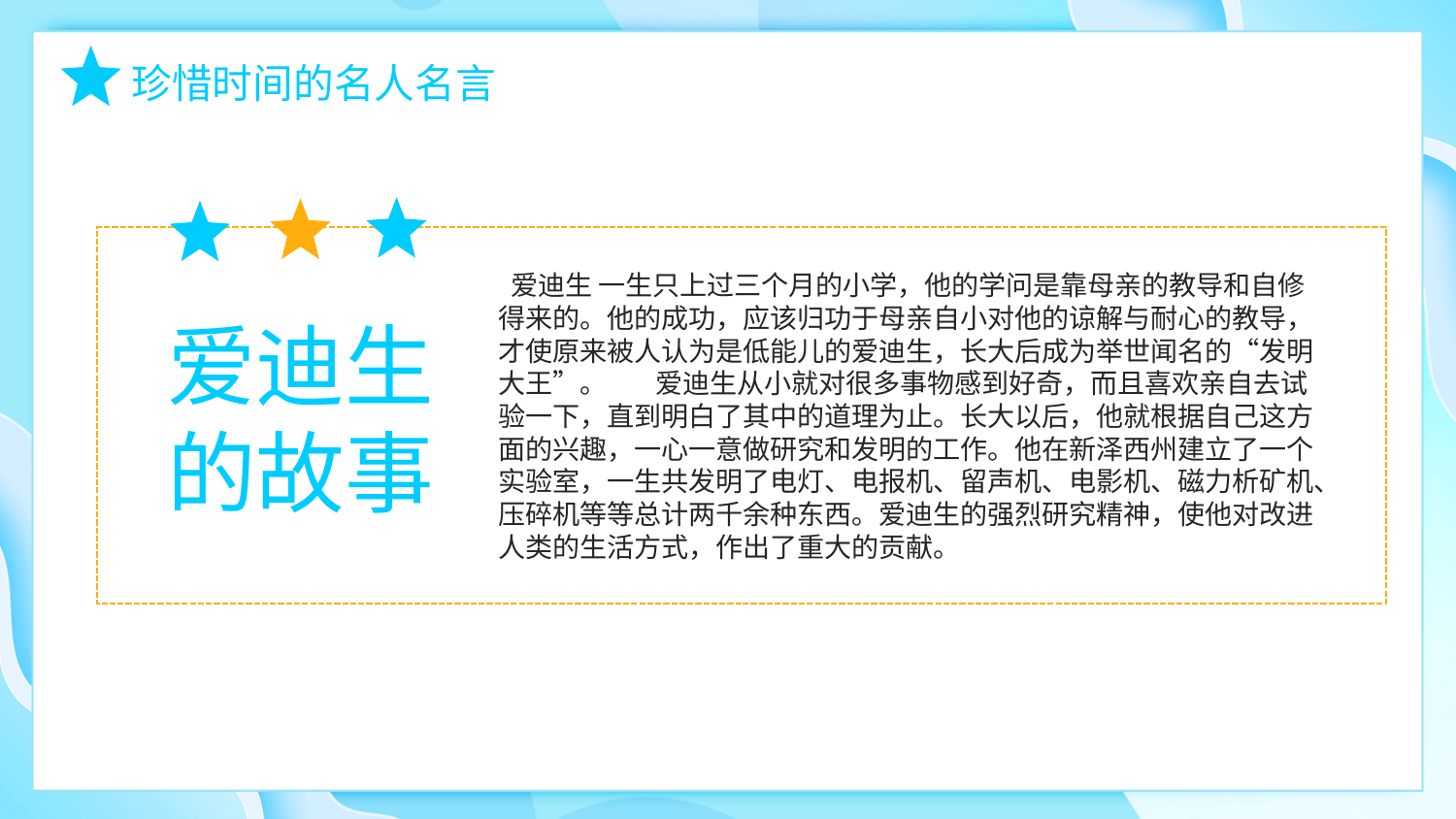

爱迪生 一生只上过三个月的小学，他的学问是靠母亲的教导和自修得来的。他的成功，应该归功于母亲自小对他的谅解与耐心的教导，才使原来被人认为是低能儿的爱迪生，长大后成为举世闻名的“发明大王”。        爱迪生从小就对很多事物感到好奇，而且喜欢亲自去试验一下，直到明白了其中的道理为止。长大以后，他就根据自己这方面的兴趣，一心一意做研究和发明的工作。他在新泽西州建立了一个实验室，一生共发明了电灯、电报机、留声机、电影机、磁力析矿机、压碎机等等总计两千余种东西。爱迪生的强烈研究精神，使他对改进人类的生活方式，作出了重大的贡献。
爱迪生
的故事